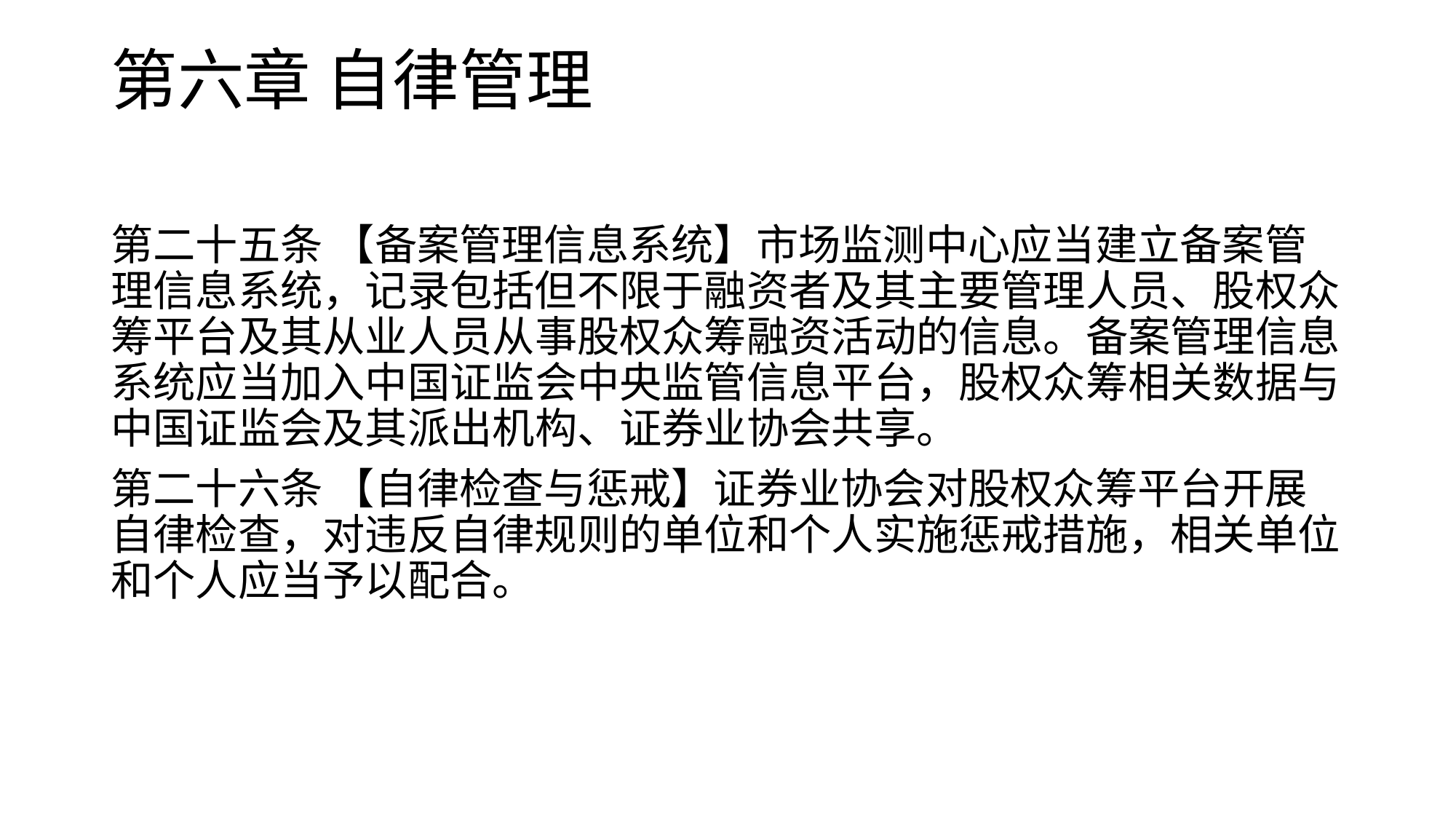

# 第六章 自律管理
第二十五条 【备案管理信息系统】市场监测中心应当建立备案管理信息系统，记录包括但不限于融资者及其主要管理人员、股权众筹平台及其从业人员从事股权众筹融资活动的信息。备案管理信息系统应当加入中国证监会中央监管信息平台，股权众筹相关数据与中国证监会及其派出机构、证券业协会共享。
第二十六条 【自律检查与惩戒】证券业协会对股权众筹平台开展自律检查，对违反自律规则的单位和个人实施惩戒措施，相关单位和个人应当予以配合。